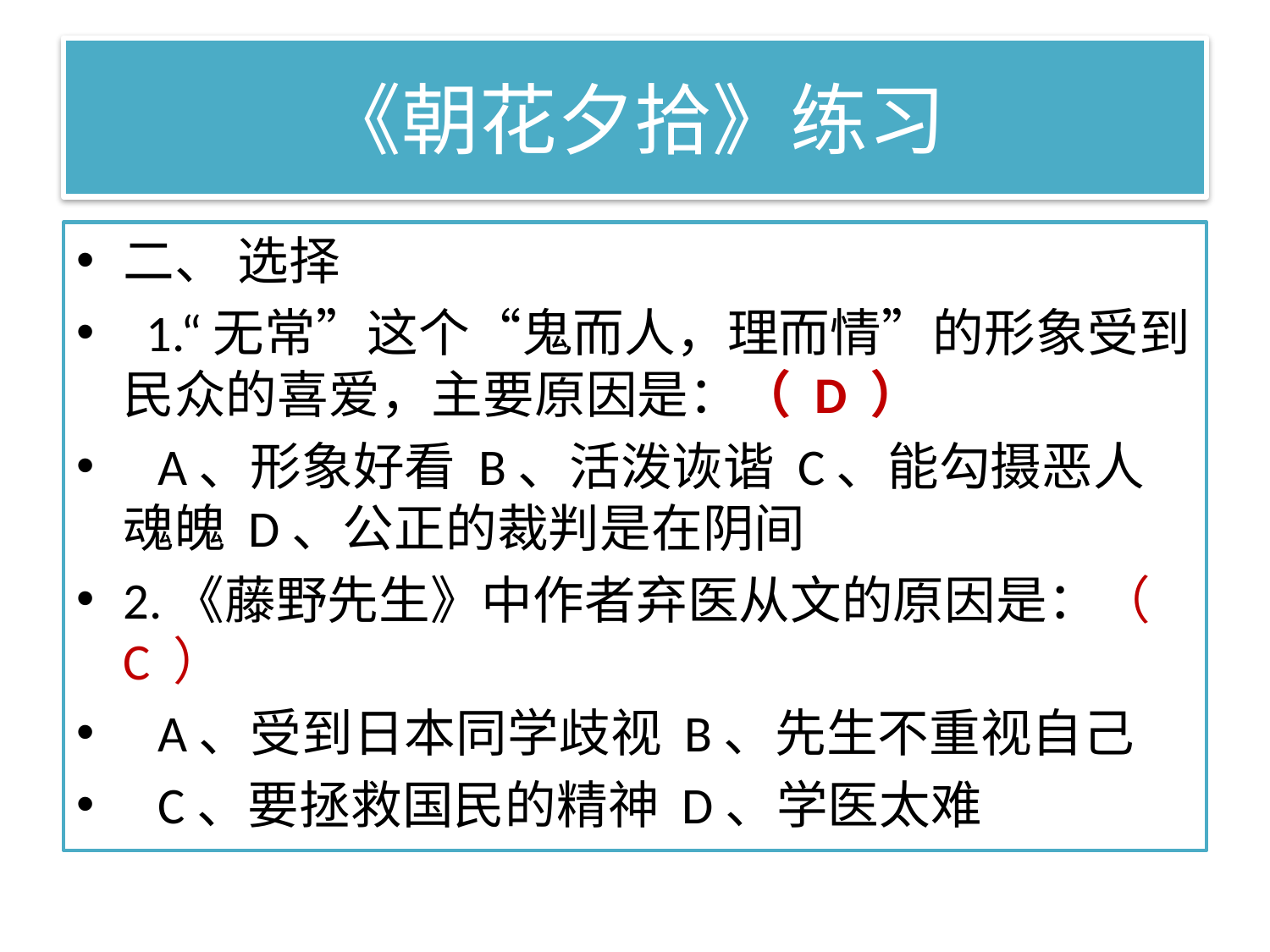

# 《朝花夕拾》练习
二、 选择
  1.“无常”这个“鬼而人，理而情”的形象受到民众的喜爱，主要原因是：（ D ）
   A、形象好看 B、活泼诙谐 C、能勾摄恶人魂魄 D、公正的裁判是在阴间
2.《藤野先生》中作者弃医从文的原因是：（ C ）
   A、受到日本同学歧视 B、先生不重视自己
   C、要拯救国民的精神 D、学医太难